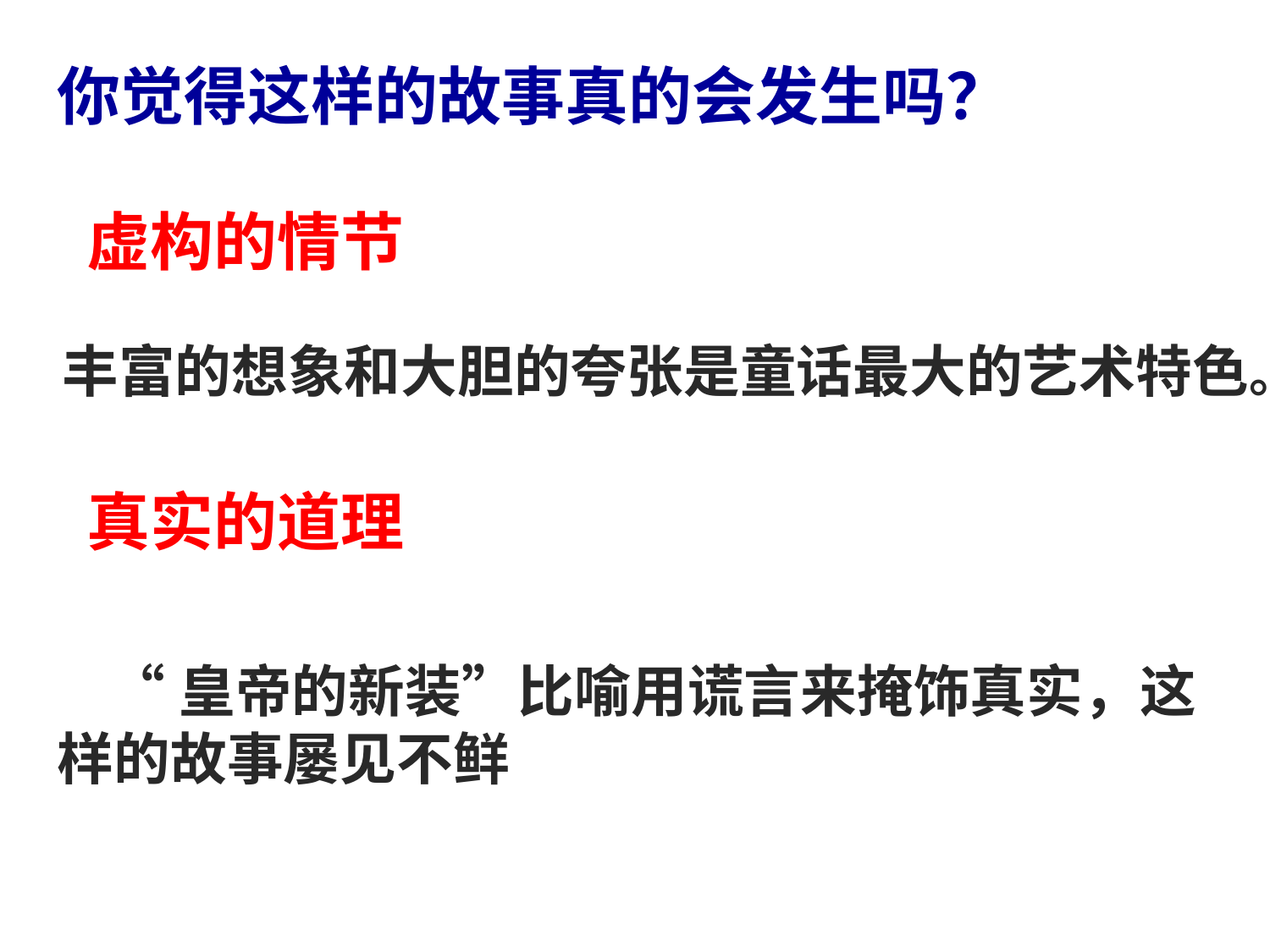

你觉得这样的故事真的会发生吗？
虚构的情节
丰富的想象和大胆的夸张是童话最大的艺术特色。
真实的道理
    “皇帝的新装”比喻用谎言来掩饰真实，这样的故事屡见不鲜